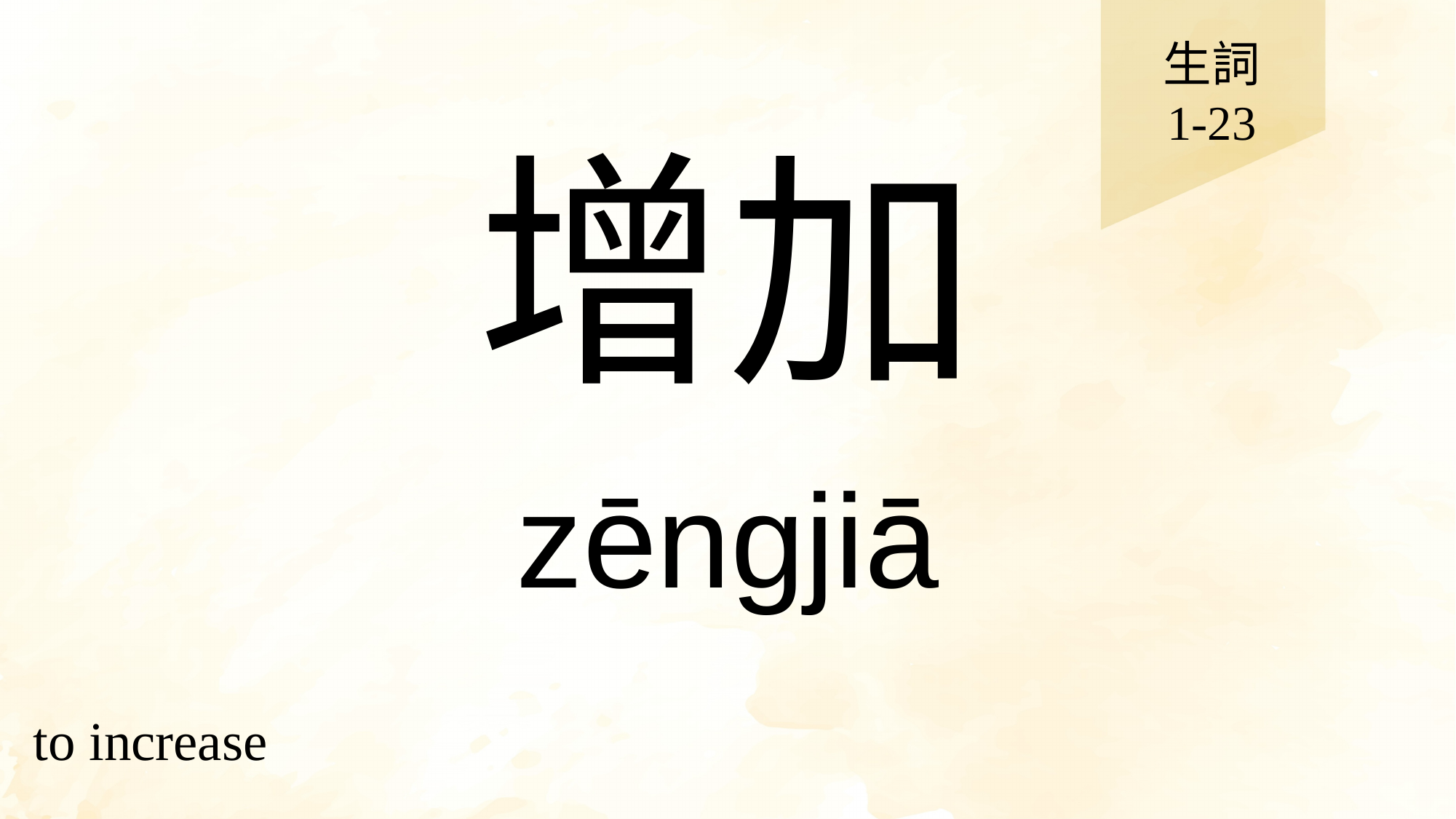

生詞
1-23
# 增加
zēngjiā
to increase